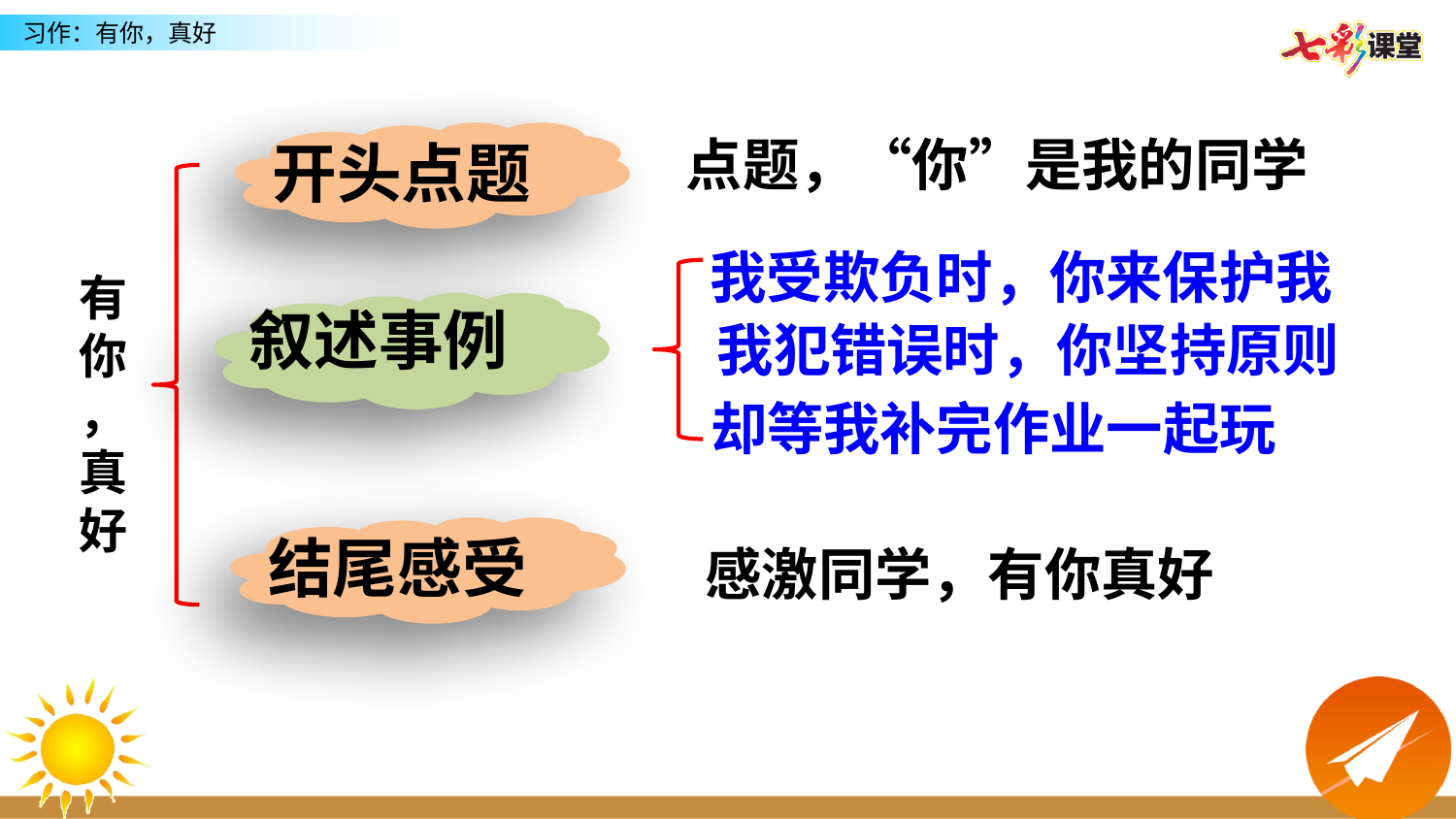

点题，“你”是我的同学

开头点题

我受欺负时，你来保护我

有你
，真好
叙述事例

我犯错误时，你坚持原则
却等我补完作业一起玩

结尾感受
感激同学，有你真好